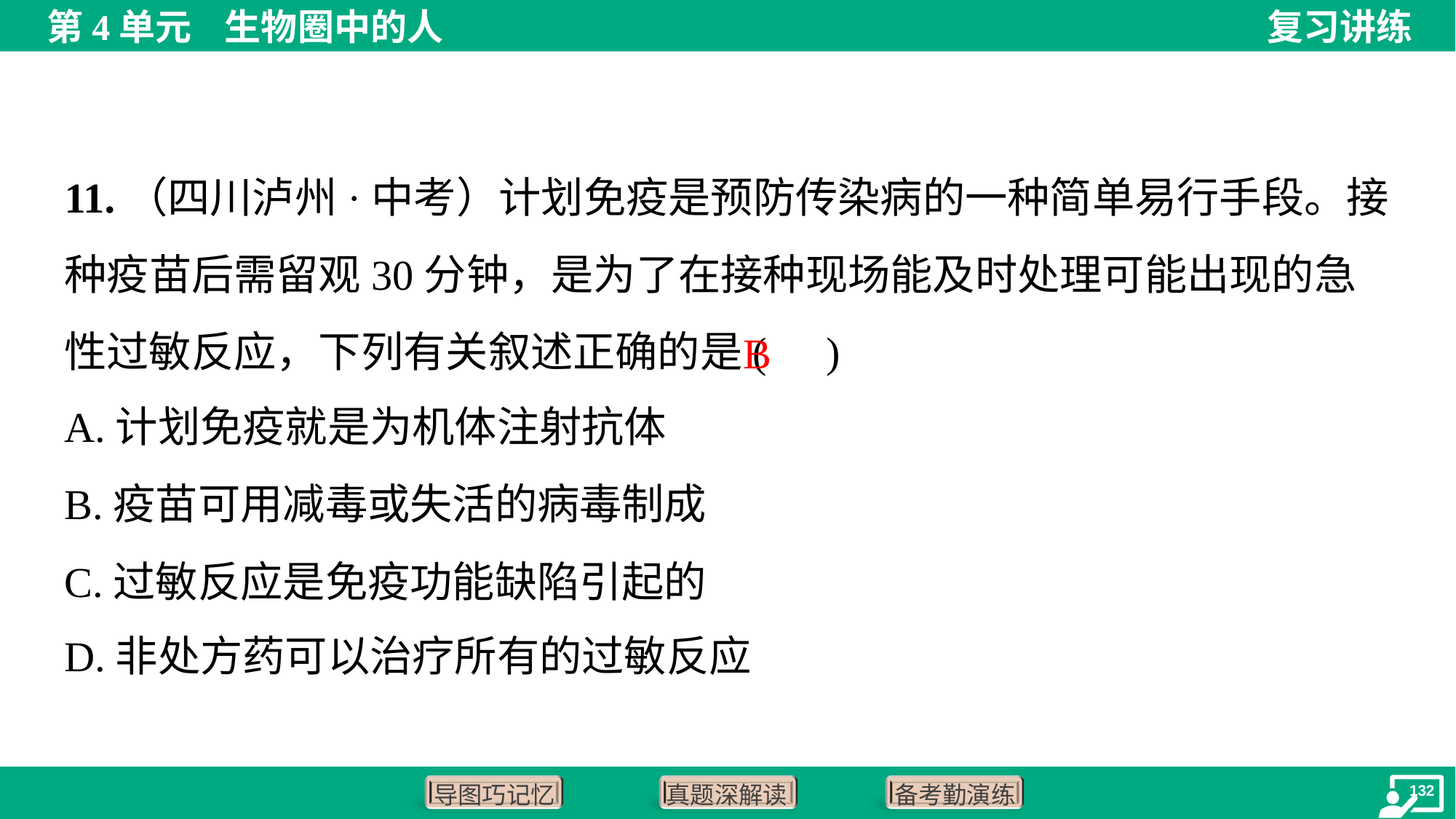

11.（四川泸州·中考）计划免疫是预防传染病的一种简单易行手段。接种疫苗后需留观30分钟，是为了在接种现场能及时处理可能出现的急性过敏反应，下列有关叙述正确的是(     )
B
A.计划免疫就是为机体注射抗体
B.疫苗可用减毒或失活的病毒制成
C.过敏反应是免疫功能缺陷引起的
D.非处方药可以治疗所有的过敏反应